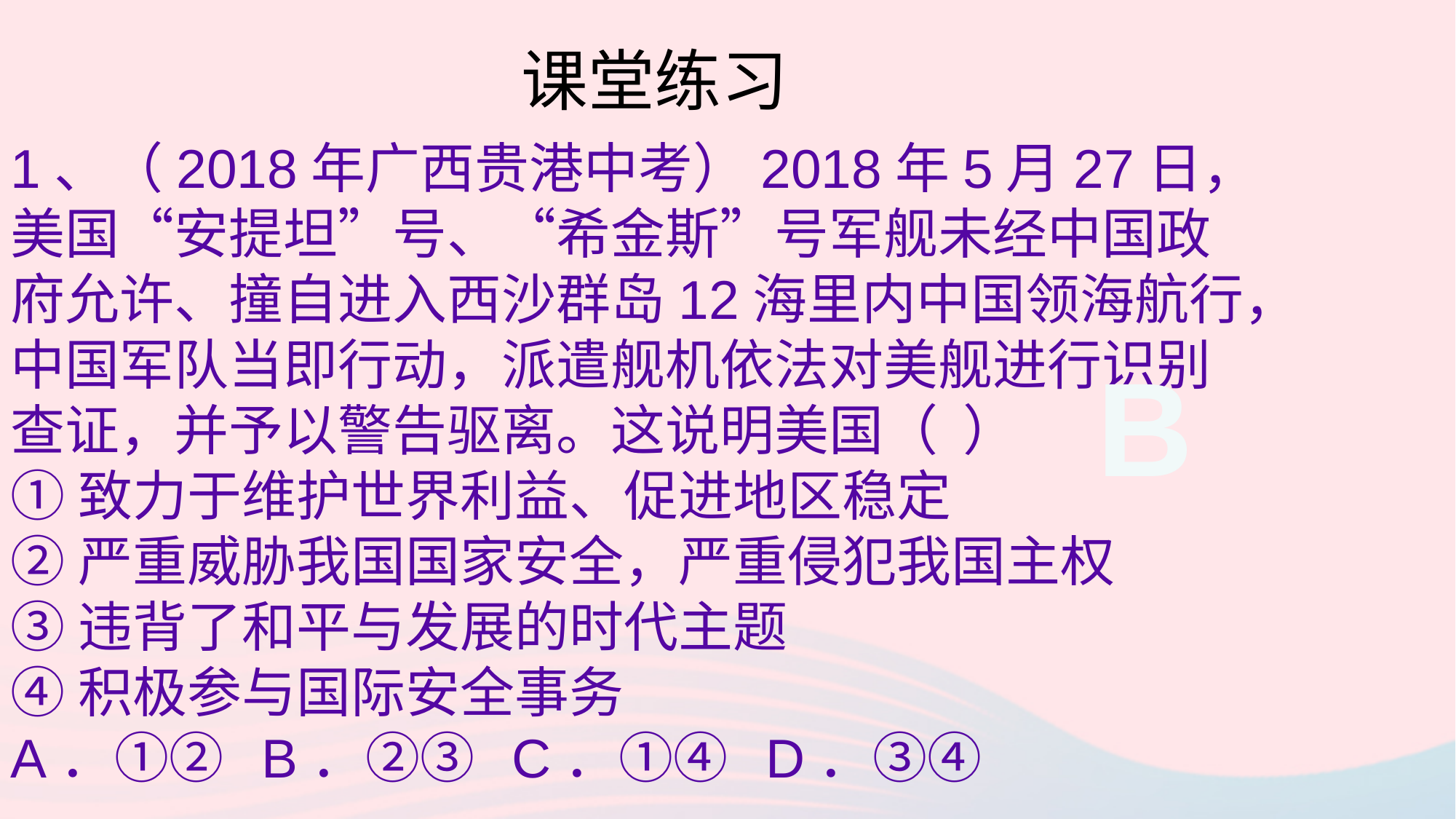

课堂练习
1、（2018年广西贵港中考）2018年5月27日，美国“安提坦”号、“希金斯”号军舰未经中国政府允许、撞自进入西沙群岛12海里内中国领海航行，中国军队当即行动，派遣舰机依法对美舰进行识别查证，并予以警告驱离。这说明美国（  ）
①致力于维护世界利益、促进地区稳定
②严重威胁我国国家安全，严重侵犯我国主权
③违背了和平与发展的时代主题
④积极参与国际安全事务
A．①②  B．②③  C．①④  D．③④
B